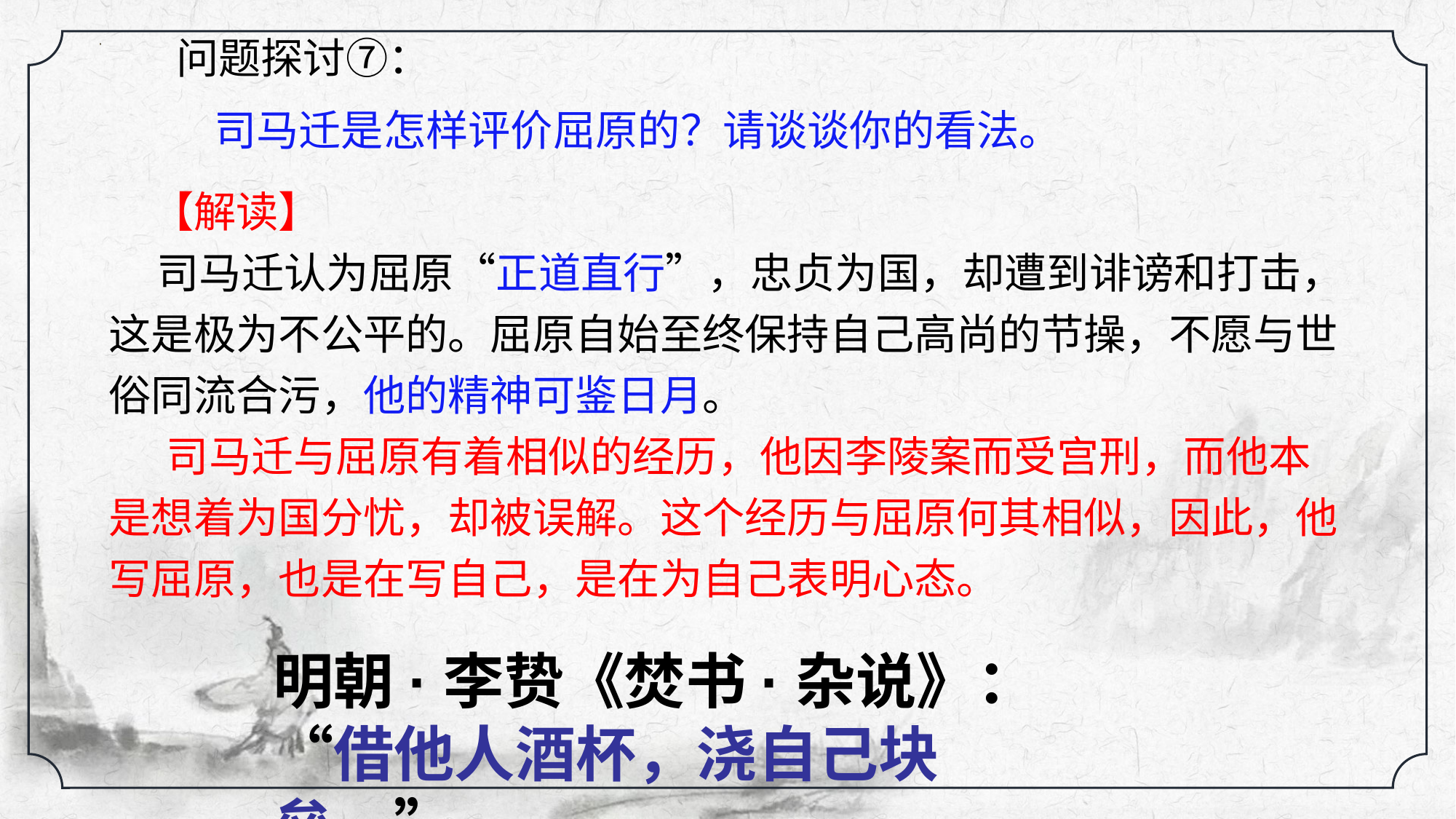

问题探讨⑦：
        司马迁是怎样评价屈原的？请谈谈你的看法。
　【解读】
    司马迁认为屈原“正道直行”，忠贞为国，却遭到诽谤和打击，这是极为不公平的。屈原自始至终保持自己高尚的节操，不愿与世俗同流合污，他的精神可鉴日月。
     司马迁与屈原有着相似的经历，他因李陵案而受宫刑，而他本是想着为国分忧，却被误解。这个经历与屈原何其相似，因此，他写屈原，也是在写自己，是在为自己表明心态。

明朝·李贽《焚书·杂说》：“借他人酒杯，浇自己块垒。”